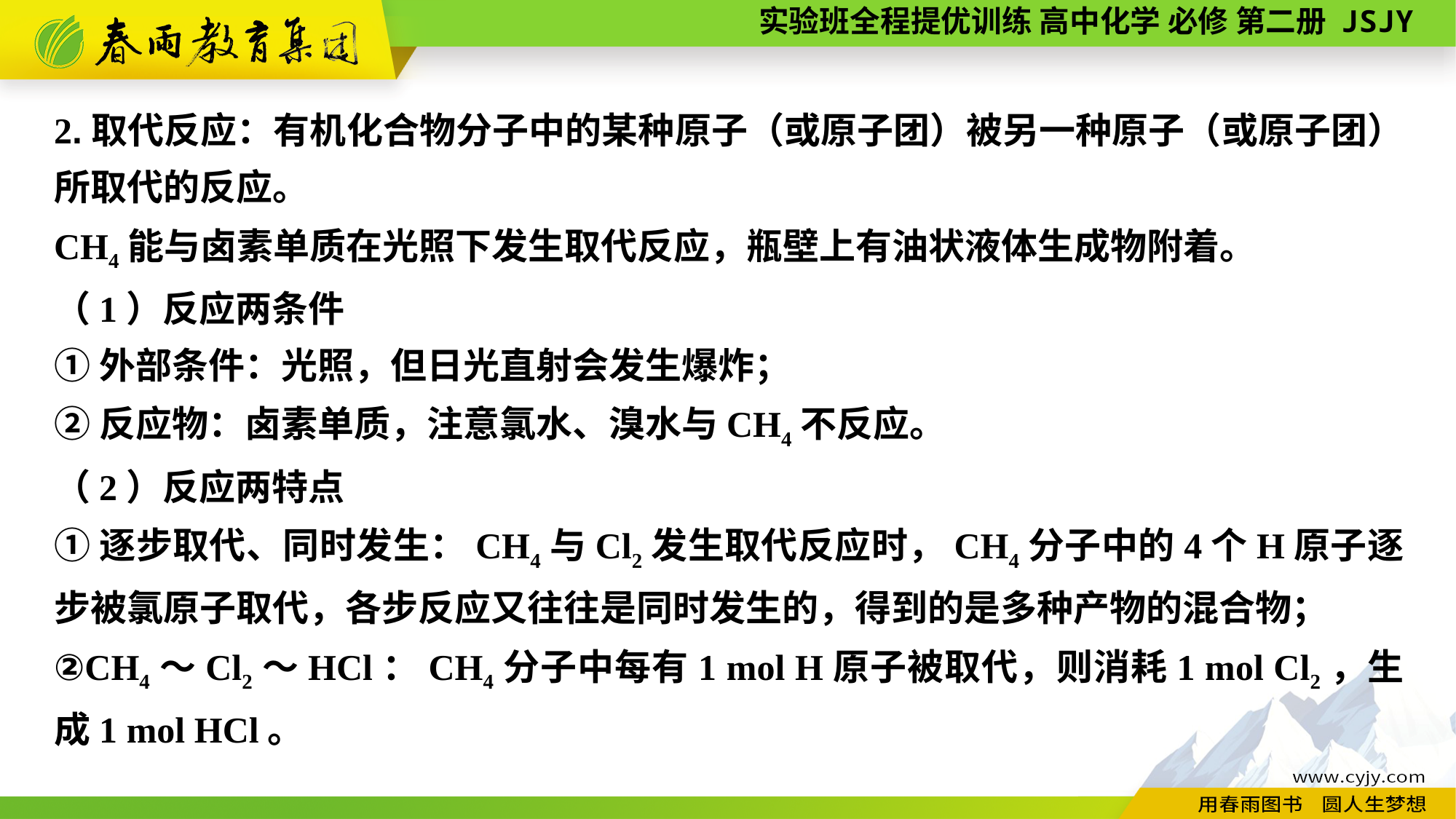

2.取代反应：有机化合物分子中的某种原子（或原子团）被另一种原子（或原子团）所取代的反应。
CH4能与卤素单质在光照下发生取代反应，瓶壁上有油状液体生成物附着。
（1）反应两条件
①外部条件：光照，但日光直射会发生爆炸；
②反应物：卤素单质，注意氯水、溴水与CH4不反应。
（2）反应两特点
①逐步取代、同时发生：CH4与Cl2发生取代反应时，CH4分子中的4个H原子逐步被氯原子取代，各步反应又往往是同时发生的，得到的是多种产物的混合物；
②CH4～Cl2～HCl：CH4分子中每有1 mol H原子被取代，则消耗1 mol Cl2，生成1 mol HCl。